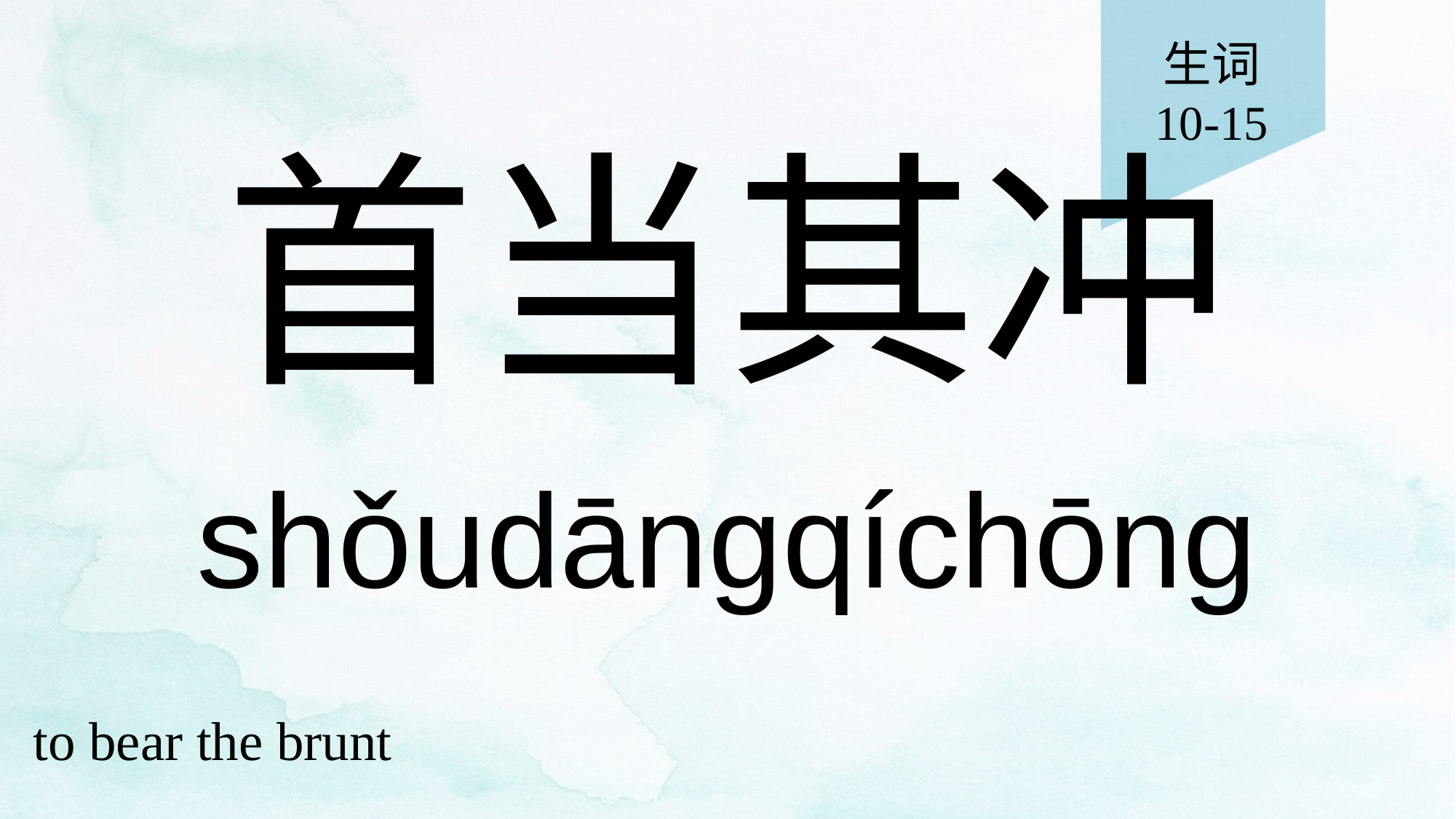

生词
10-15
# 首当其冲
shǒudāngqíchōng
to bear the brunt